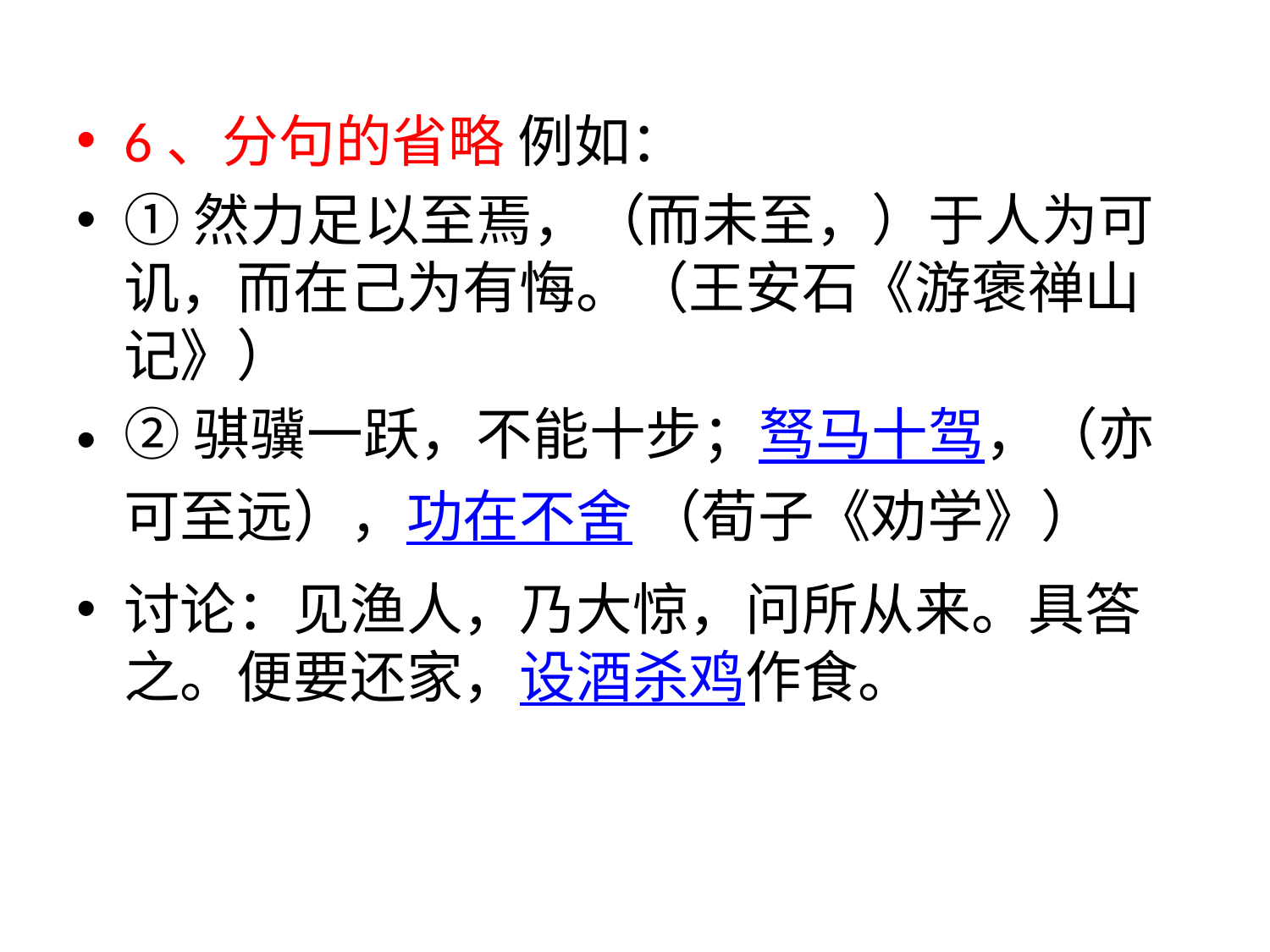

6、分句的省略 例如：
①然力足以至焉，（而未至，）于人为可讥，而在己为有悔。（王安石《游褒禅山记》）
②骐骥一跃，不能十步；驽马十驾，（亦可至远），功在不舍 （荀子《劝学》）
讨论：见渔人，乃大惊，问所从来。具答之。便要还家，设酒杀鸡作食。